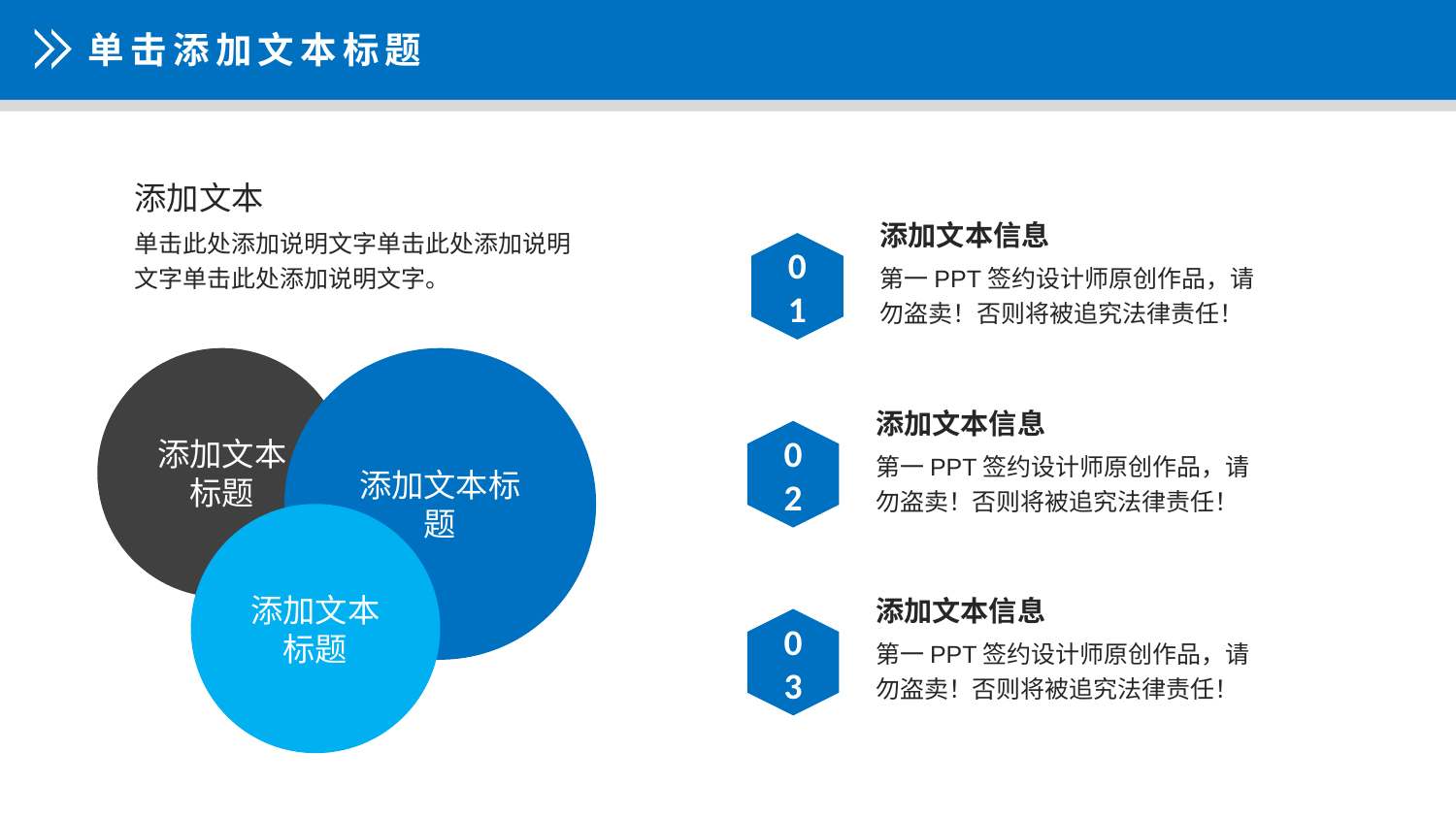

单击添加文本标题

添加文本
单击此处添加说明文字单击此处添加说明文字单击此处添加说明文字。
添加文本信息
第一PPT签约设计师原创作品，请勿盗卖！否则将被追究法律责任！
01
添加文本标题
添加文本标题
添加文本信息
第一PPT签约设计师原创作品，请勿盗卖！否则将被追究法律责任！
02
添加文本标题
添加文本信息
第一PPT签约设计师原创作品，请勿盗卖！否则将被追究法律责任！
03